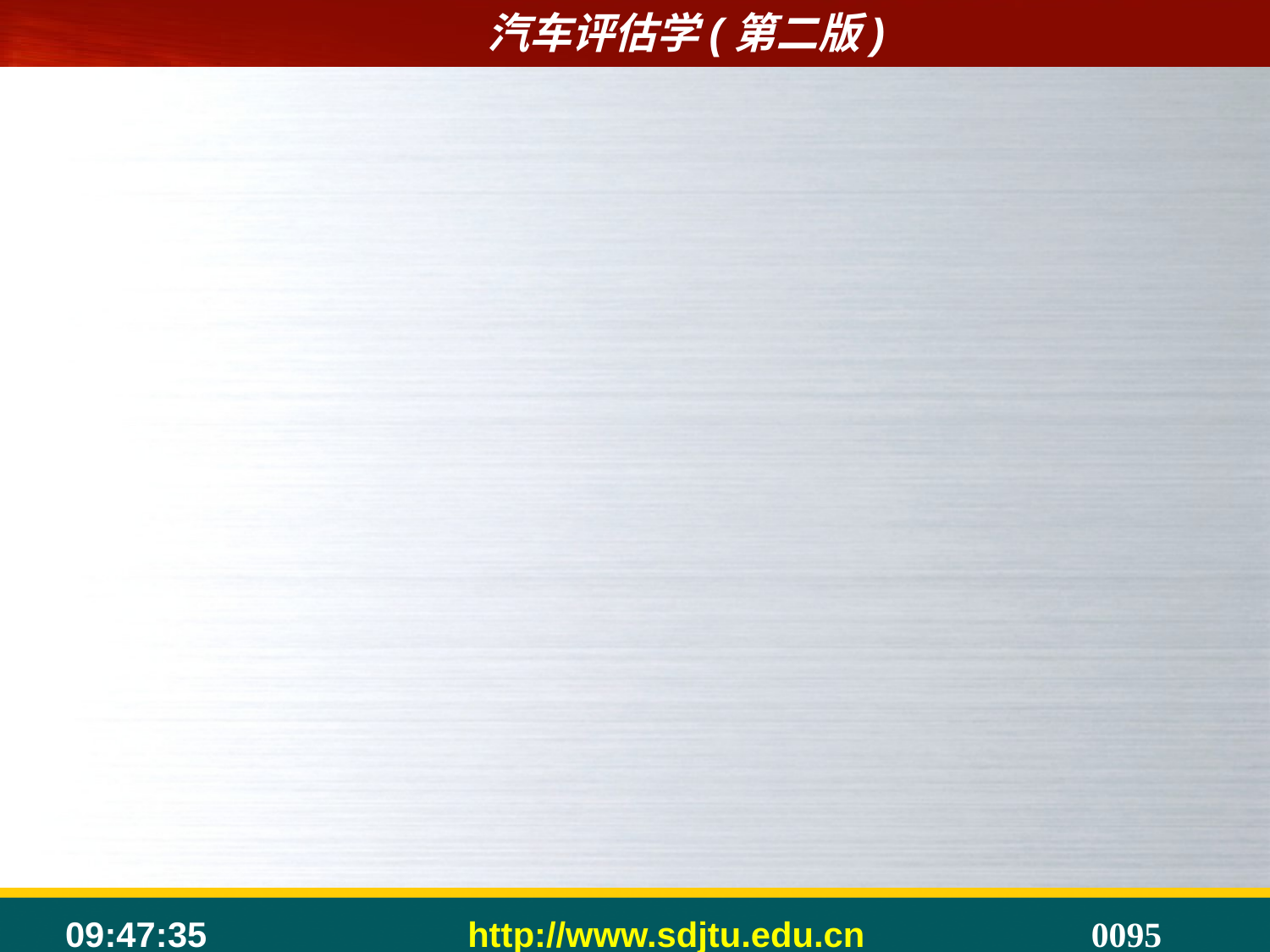

#
3.差别定价法
	   (1)以顾客为基础的差别定价。
        (2)以汽车的型号为基础的差别定价。
	   (3)以销售时间为基础的差别定价。